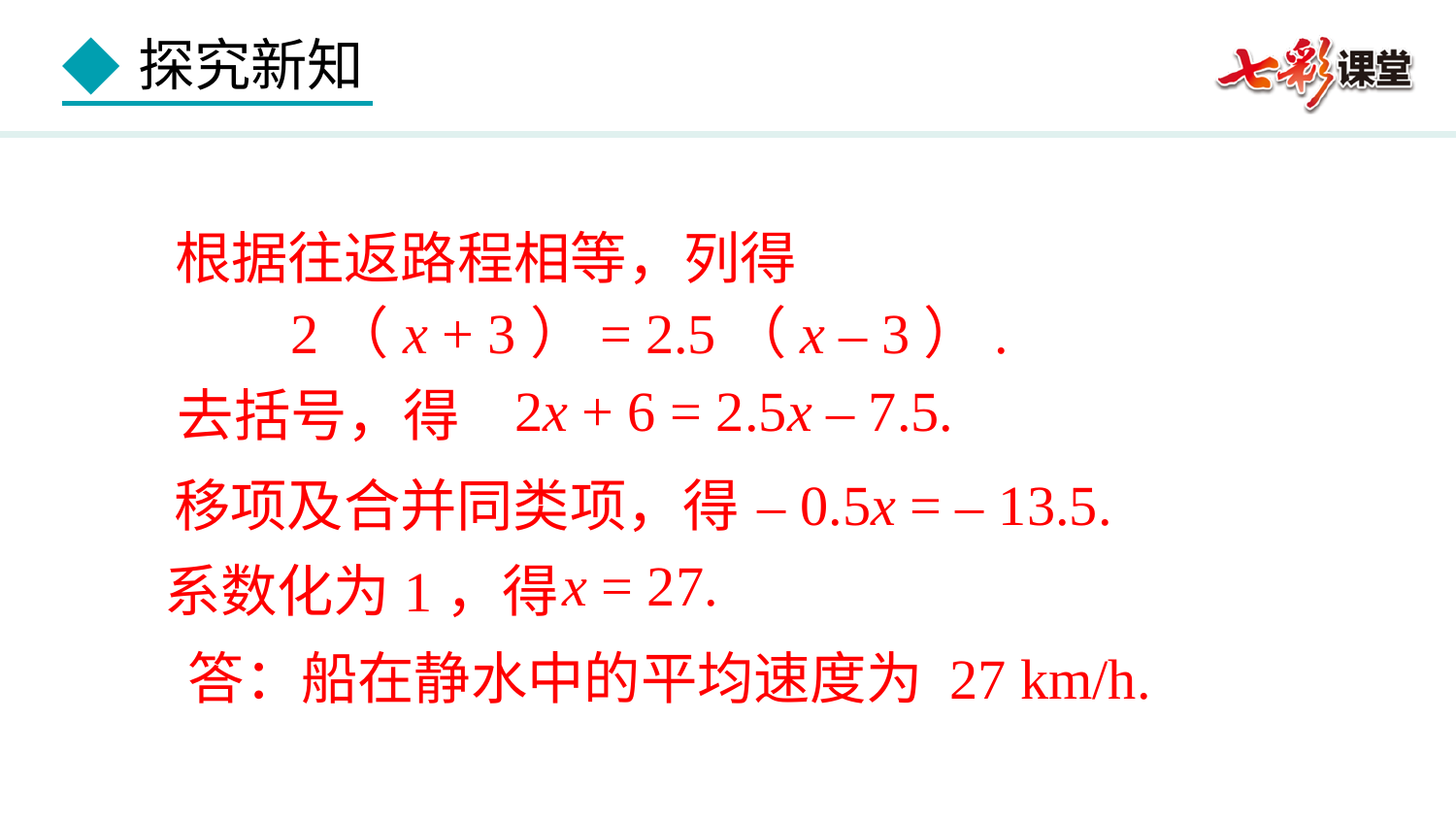

根据往返路程相等，列得
2（x + 3）= 2.5（x – 3）.
2x + 6 = 2.5x – 7.5.
去括号，得
– 0.5x = – 13.5.
移项及合并同类项，得
x = 27.
系数化为1，得
答：船在静水中的平均速度为 27 km/h.